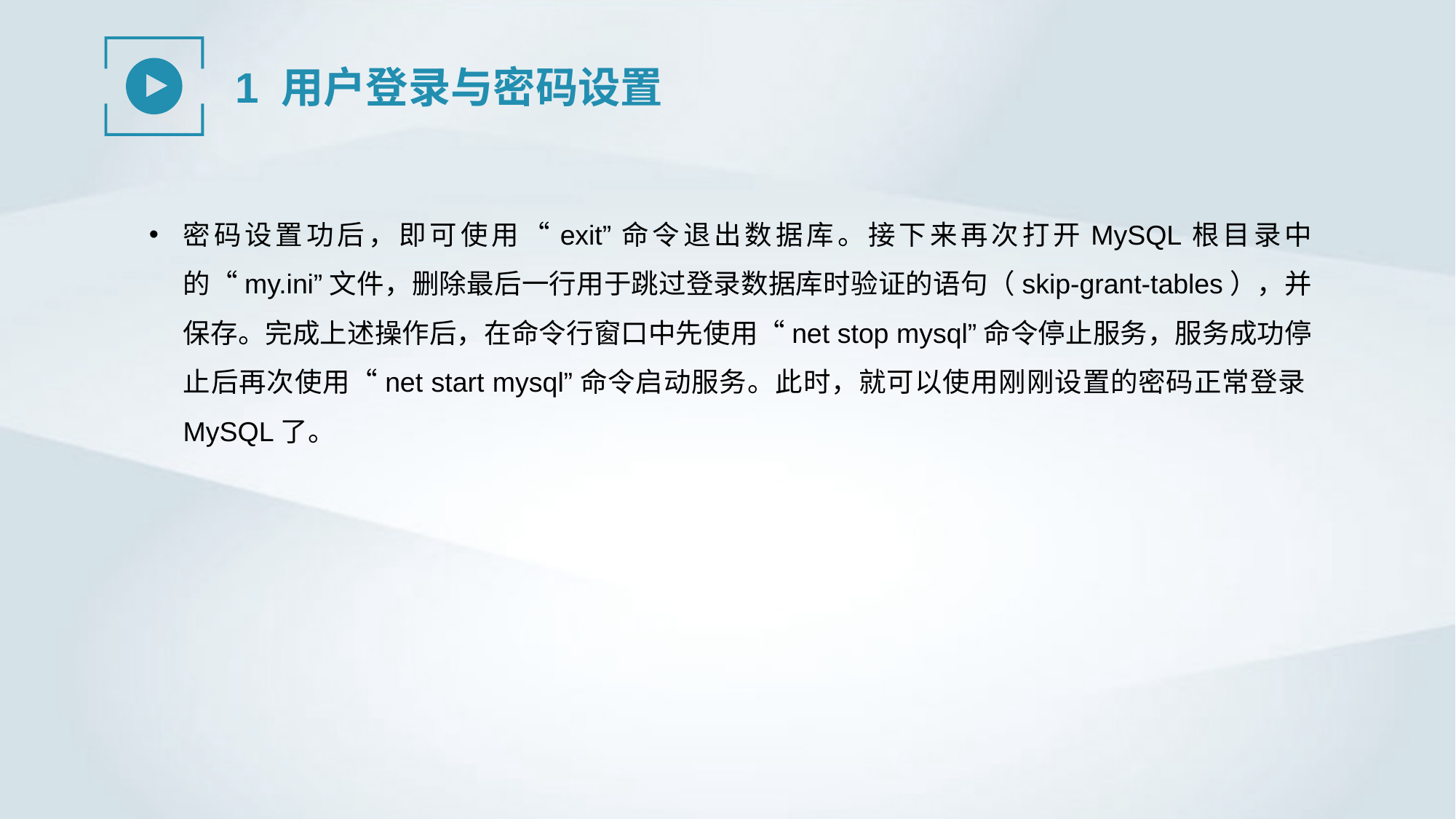

1 用户登录与密码设置
密码设置功后，即可使用“exit”命令退出数据库。接下来再次打开MySQL根目录中的“my.ini”文件，删除最后一行用于跳过登录数据库时验证的语句（skip-grant-tables），并保存。完成上述操作后，在命令行窗口中先使用“net stop mysql”命令停止服务，服务成功停止后再次使用“net start mysql”命令启动服务。此时，就可以使用刚刚设置的密码正常登录MySQL了。